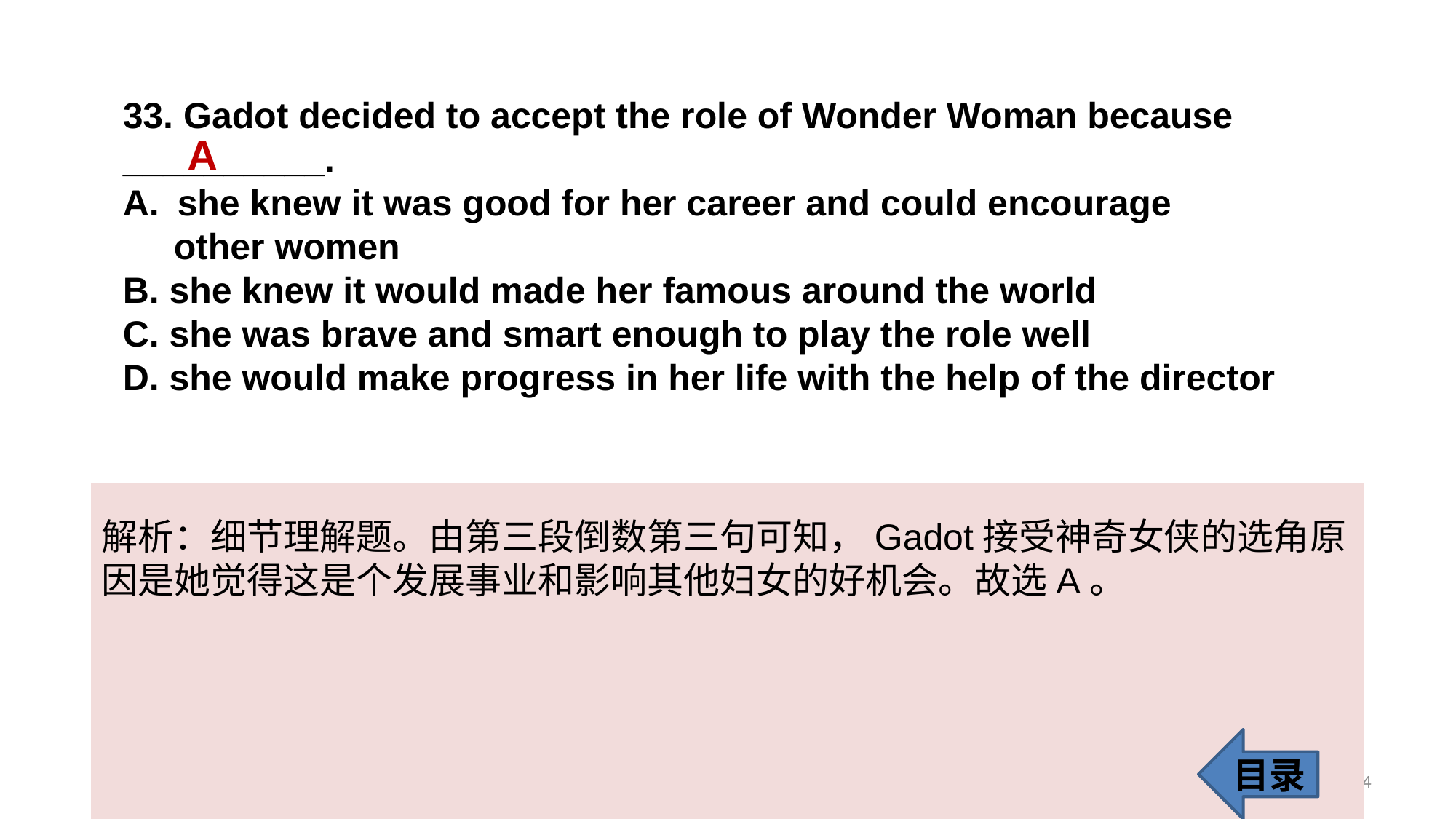

33. Gadot decided to accept the role of Wonder Woman because __________.
she knew it was good for her career and could encourage
     other women
B. she knew it would made her famous around the world
C. she was brave and smart enough to play the role well
D. she would make progress in her life with the help of the director
A

解析：细节理解题。由第三段倒数第三句可知，Gadot接受神奇女侠的选角原
因是她觉得这是个发展事业和影响其他妇女的好机会。故选A。
目录
34